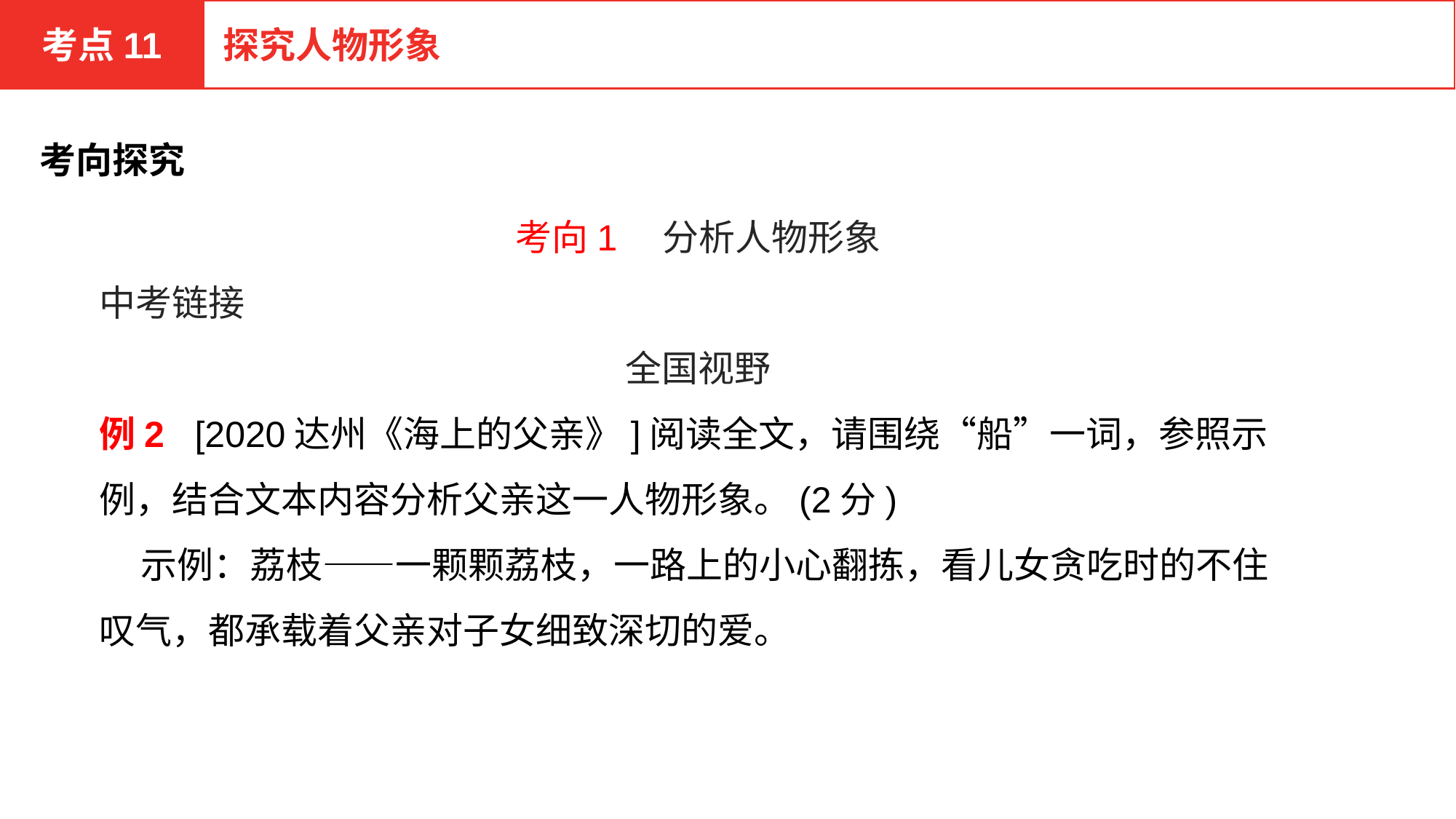

考点11
探究人物形象
考向探究
考向1　分析人物形象
中考链接
全国视野
例2   [2020达州《海上的父亲》]阅读全文，请围绕“船”一词，参照示例，结合文本内容分析父亲这一人物形象。(2分)
    示例：荔枝——一颗颗荔枝，一路上的小心翻拣，看儿女贪吃时的不住叹气，都承载着父亲对子女细致深切的爱。